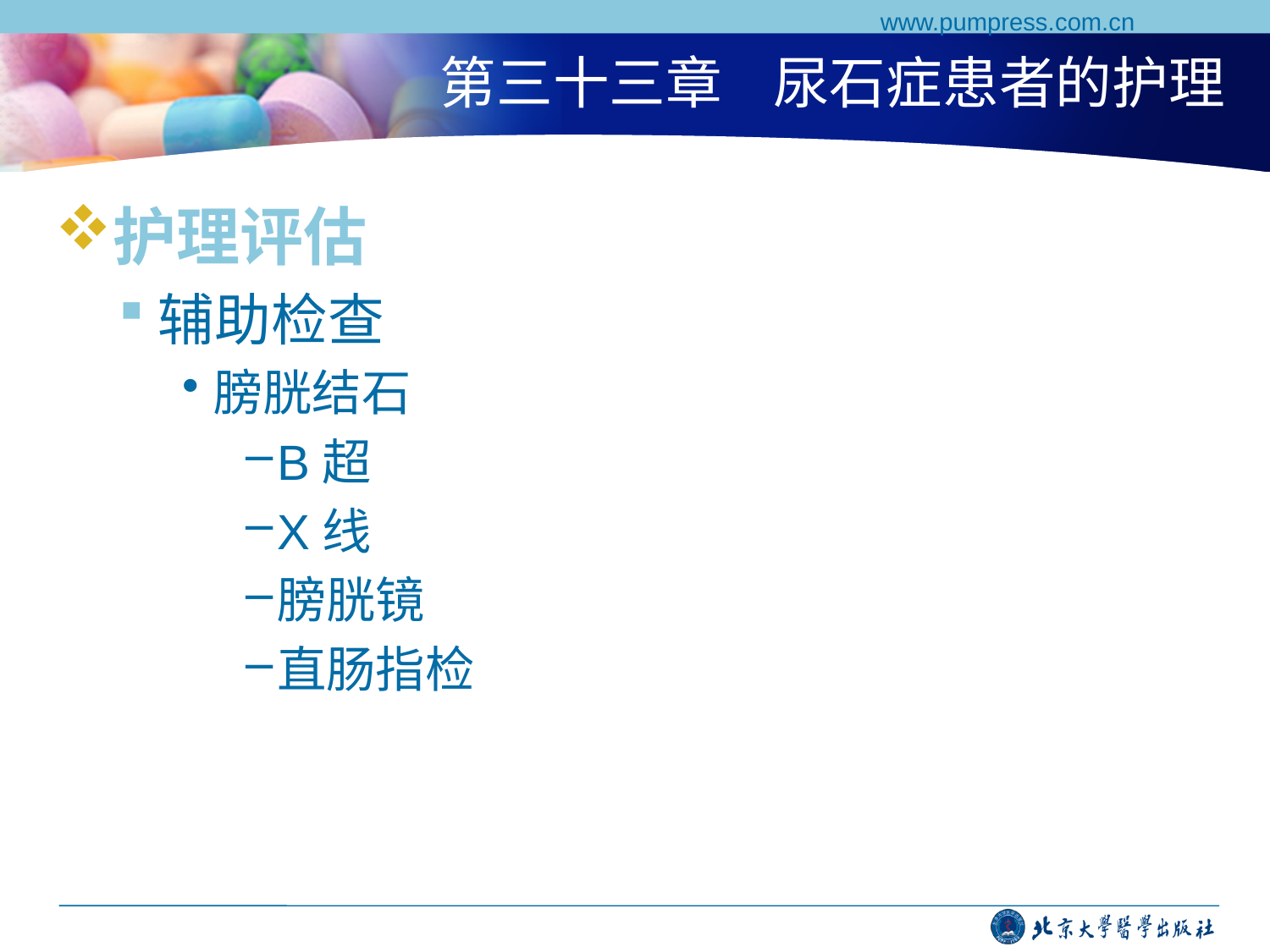

www.pumpress.com.cn
# 第三十三章    尿石症患者的护理
护理评估
辅助检查
膀胱结石
B超
X线
膀胱镜
直肠指检